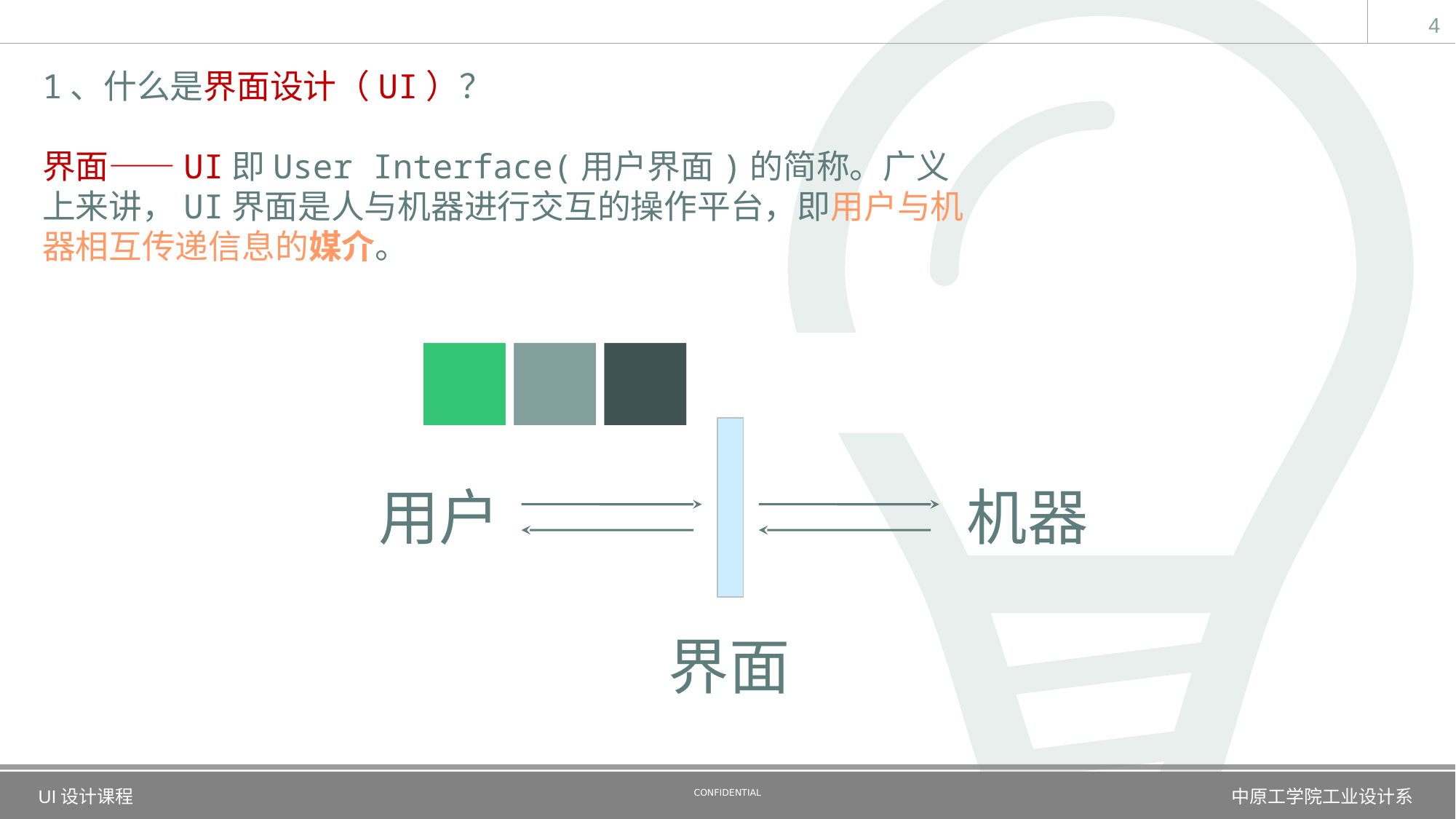

1、什么是界面设计（UI）？

界面——UI即User Interface(用户界面)的简称。广义上来讲，UI界面是人与机器进行交互的操作平台，即用户与机器相互传递信息的媒介。

用户
机器

界面